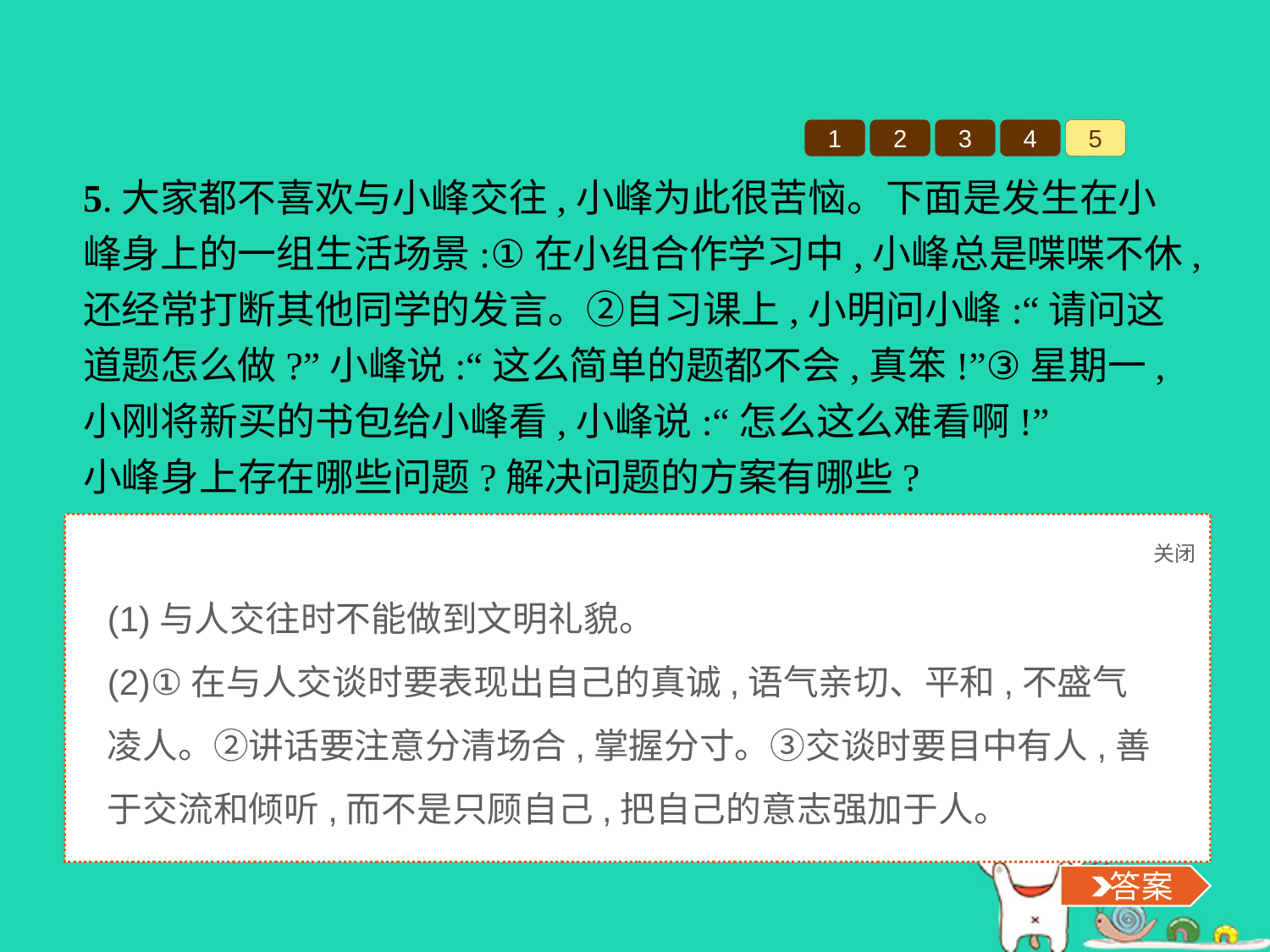

1
2
3
4
5
5.大家都不喜欢与小峰交往,小峰为此很苦恼。下面是发生在小峰身上的一组生活场景:①在小组合作学习中,小峰总是喋喋不休,还经常打断其他同学的发言。②自习课上,小明问小峰:“请问这道题怎么做?”小峰说:“这么简单的题都不会,真笨!”③星期一,小刚将新买的书包给小峰看,小峰说:“怎么这么难看啊!”
小峰身上存在哪些问题?解决问题的方案有哪些?

关闭
  答案

(1)与人交往时不能做到文明礼貌。
(2)①在与人交谈时要表现出自己的真诚,语气亲切、平和,不盛气凌人。②讲话要注意分清场合,掌握分寸。③交谈时要目中有人,善于交流和倾听,而不是只顾自己,把自己的意志强加于人。
  答案